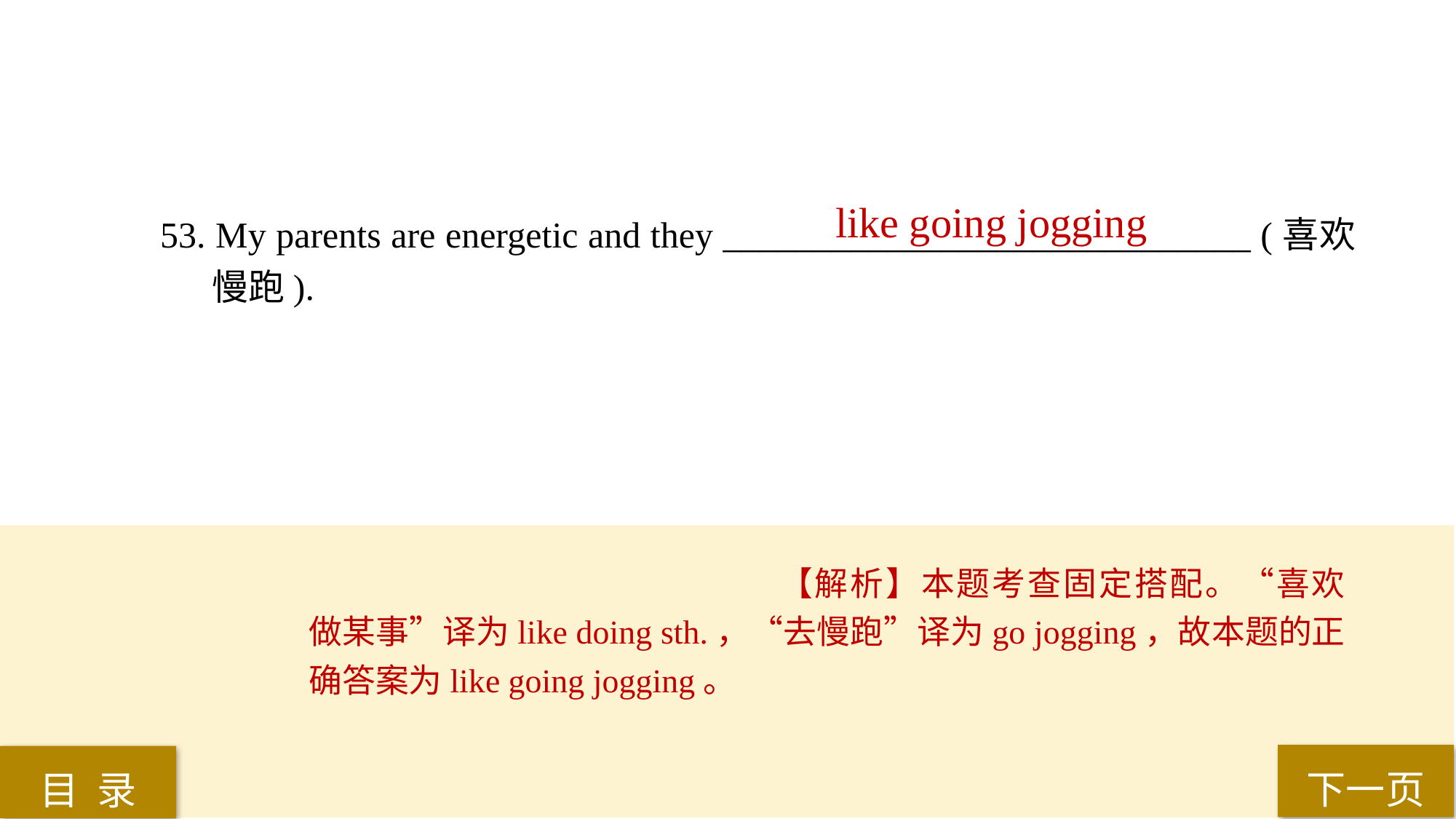

like going jogging
53. My parents are energetic and they _____________________________ (喜欢慢跑).
【解析】本题考查固定搭配。“喜欢做某事”译为like doing sth.，“去慢跑”译为go jogging，故本题的正确答案为like going jogging。